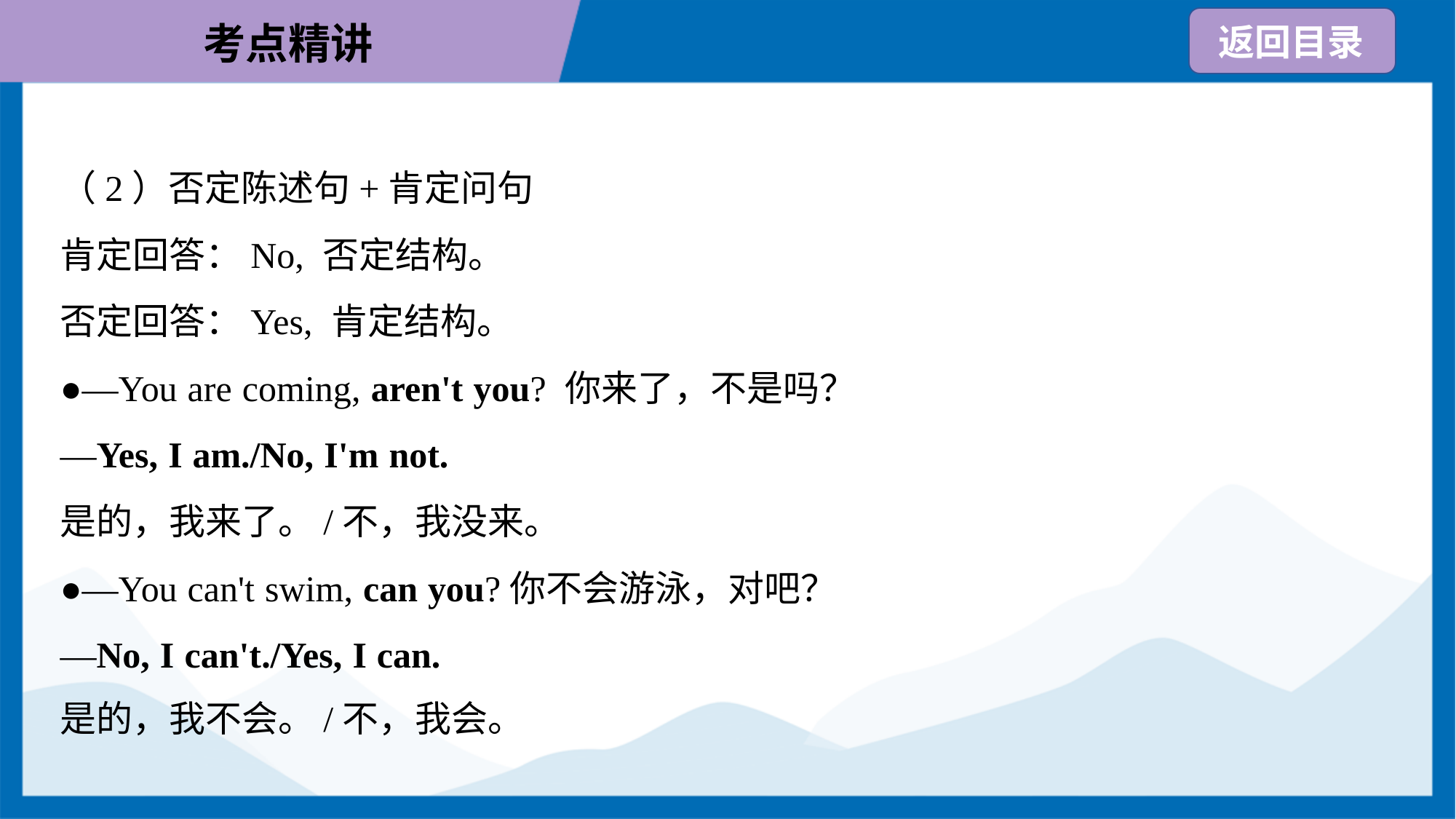

（2）否定陈述句+肯定问句
肯定回答：No, 否定结构。
否定回答：Yes, 肯定结构。
●—You are coming, aren't you? 你来了，不是吗？
—Yes, I am./No, I'm not.
是的，我来了。/不，我没来。
●—You can't swim, can you?你不会游泳，对吧？
—No, I can't./Yes, I can.
是的，我不会。/不，我会。